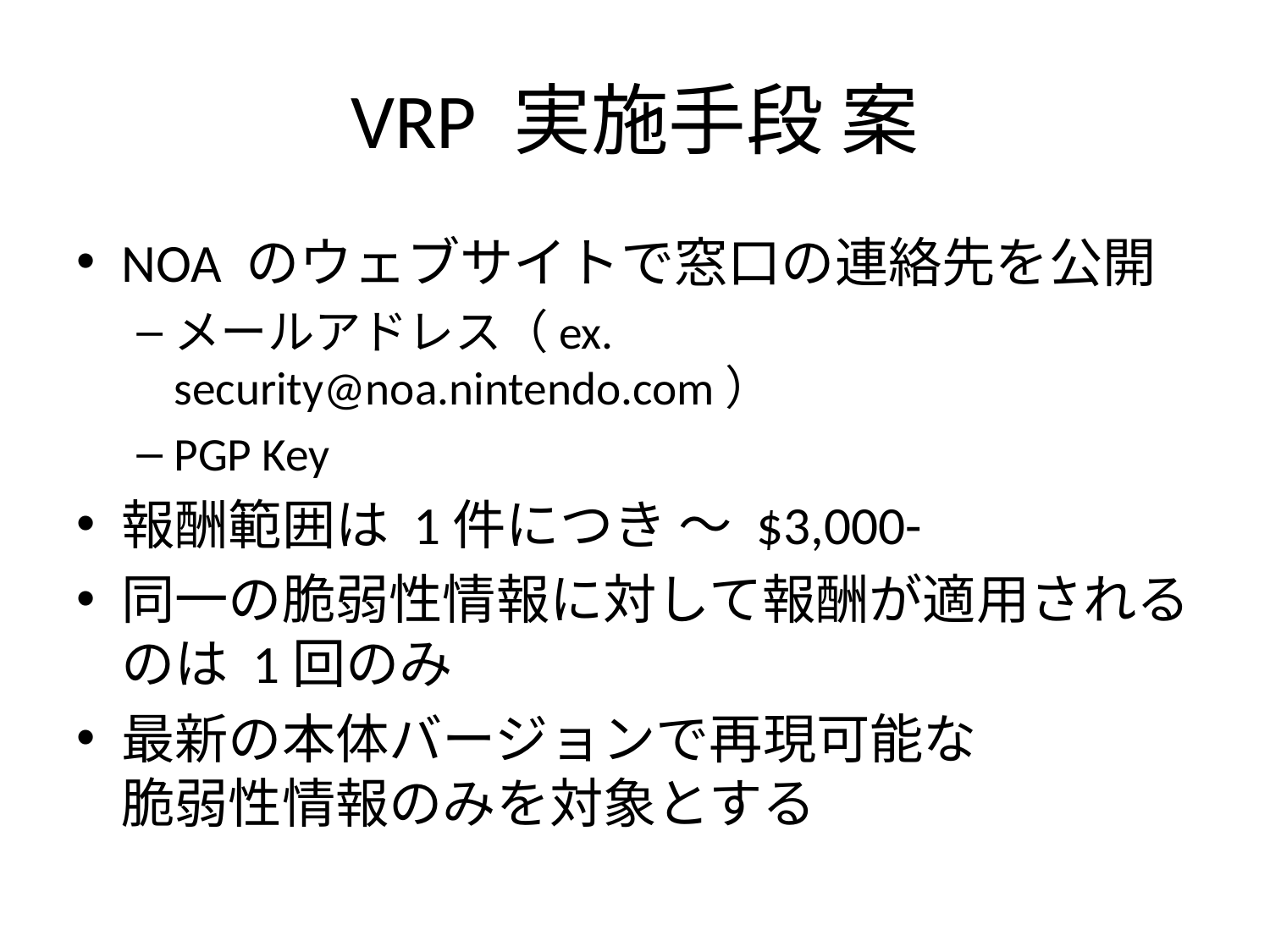

# VRP 実施手段 案
NOA のウェブサイトで窓口の連絡先を公開
メールアドレス（ex. security@noa.nintendo.com）
PGP Key
報酬範囲は 1件につき ～ $3,000-
同一の脆弱性情報に対して報酬が適用されるのは 1回のみ
最新の本体バージョンで再現可能な
脆弱性情報のみを対象とする